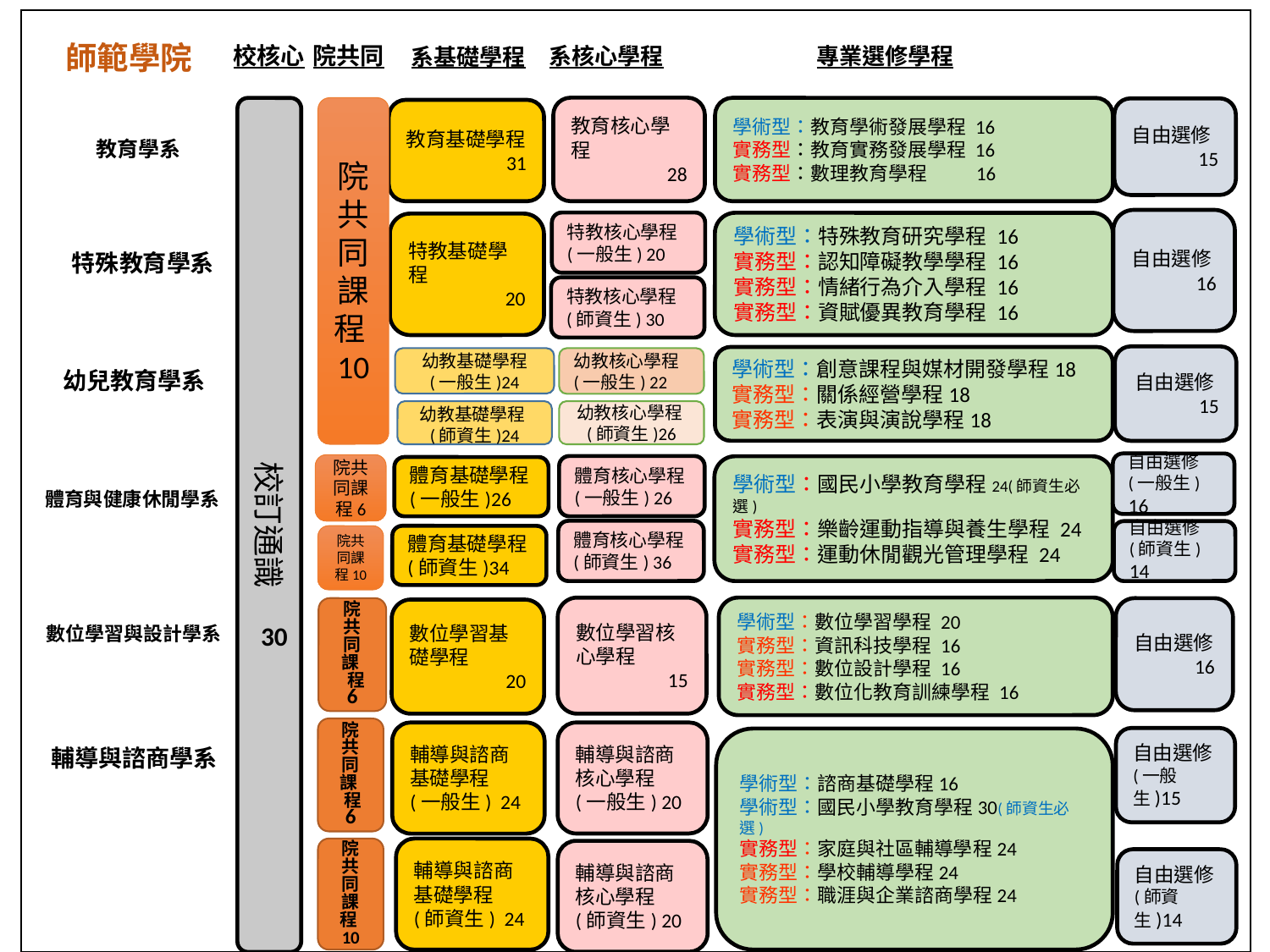

師範學院
校核心
院共同
系核心學程
專業選修學程
系基礎學程
#
院共同課程10
教育核心學程
 28
校訂通識
學術型：教育學術發展學程 16
實務型：教育實務發展學程 16
實務型：數理教育學程          16
自由選修
15
教育基礎學程
31
教育學系
特殊教育學系
幼兒教育學系
體育與健康休閒學系
數位學習與設計學系
輔導與諮商學系
自由選修
16
特教核心學程(一般生) 20
學術型：特殊教育研究學程 16
實務型：認知障礙教學學程 16
實務型：情緒行為介入學程 16
實務型：資賦優異教育學程 16
特教基礎學程
20

特教核心學程(師資生) 30
自由選修15
學術型：創意課程與媒材開發學程18
實務型：關係經營學程18
實務型：表演與演說學程18
幼教基礎學程
(一般生)24
幼教核心學程(一般生) 22

幼教基礎學程(師資生)24

幼教核心學程(師資生)26
自由選修(一般生) 16
院共同課程6
體育核心學程(一般生) 26
學術型：國民小學教育學程24(師資生必選)
實務型：樂齡運動指導與養生學程 24
實務型：運動休閒觀光管理學程 24
體育基礎學程(一般生)26
體育核心學程(師資生) 36

自由選修(師資生) 14

院共同課程10
體育基礎學程(師資生)34
數位學習核心學程
 15
學術型：數位學習學程 20
實務型：資訊科技學程 16
實務型：數位設計學程 16
實務型：數位化教育訓練學程 16
院
共
同
課
 程
6
自由選修
16
數位學習基礎學程
20
30
院共同課
 程6
輔導與諮商基礎學程
(一般生)  24
輔導與諮商核心學程
(一般生) 20
自由選修(一般生)15
學術型：諮商基礎學程16
學術型：國民小學教育學程30(師資生必選)
實務型：家庭與社區輔導學程24
實務型：學校輔導學程24
實務型：職涯與企業諮商學程24
院共同課程10
輔導與諮商基礎學程
(師資生)  24
輔導與諮商核心學程
(師資生) 20
自由選修
(師資生)14